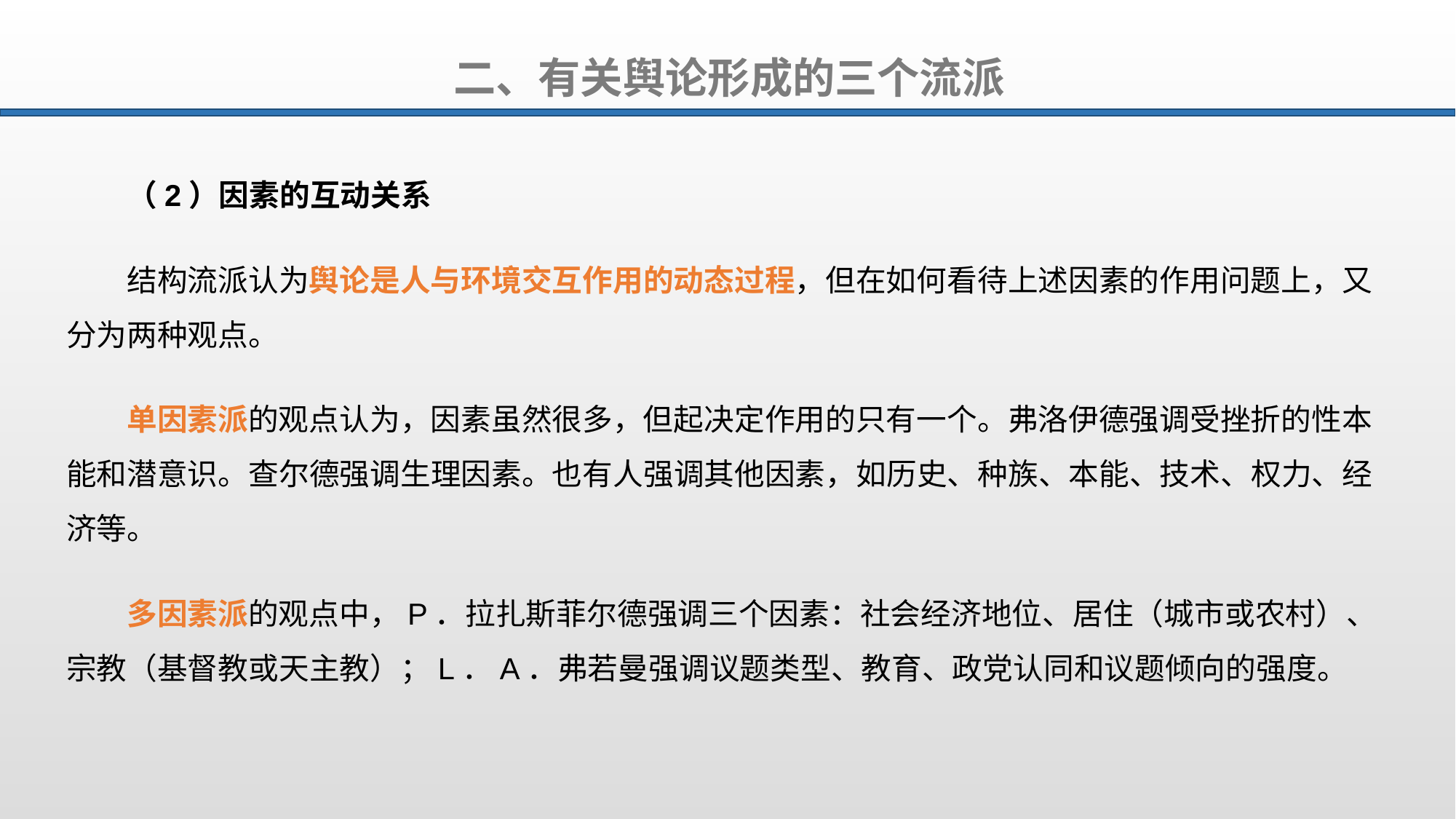

二、有关舆论形成的三个流派

（2）因素的互动关系
结构流派认为舆论是人与环境交互作用的动态过程，但在如何看待上述因素的作用问题上，又分为两种观点。
单因素派的观点认为，因素虽然很多，但起决定作用的只有一个。弗洛伊德强调受挫折的性本能和潜意识。查尔德强调生理因素。也有人强调其他因素，如历史、种族、本能、技术、权力、经济等。
多因素派的观点中，P．拉扎斯菲尔德强调三个因素：社会经济地位、居住（城市或农村）、宗教（基督教或天主教）；L．A．弗若曼强调议题类型、教育、政党认同和议题倾向的强度。